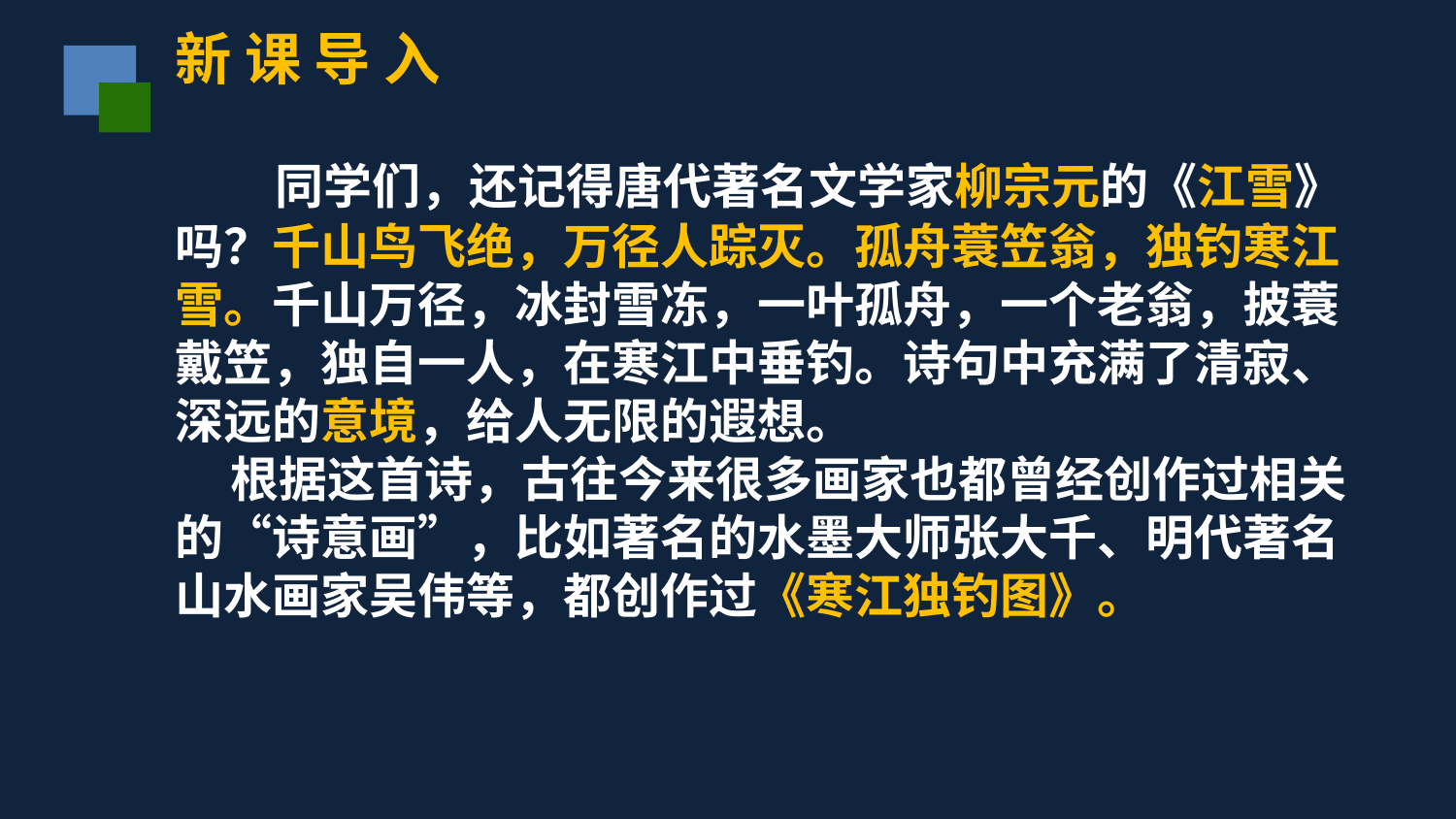

新 课 导 入

       同学们，还记得唐代著名文学家柳宗元的《江雪》吗？千山鸟飞绝，万径人踪灭。孤舟蓑笠翁，独钓寒江雪。千山万径，冰封雪冻，一叶孤舟，一个老翁，披蓑戴笠，独自一人，在寒江中垂钓。诗句中充满了清寂、深远的意境，给人无限的遐想。
    根据这首诗，古往今来很多画家也都曾经创作过相关的“诗意画”，比如著名的水墨大师张大千、明代著名山水画家吴伟等，都创作过《寒江独钓图》。